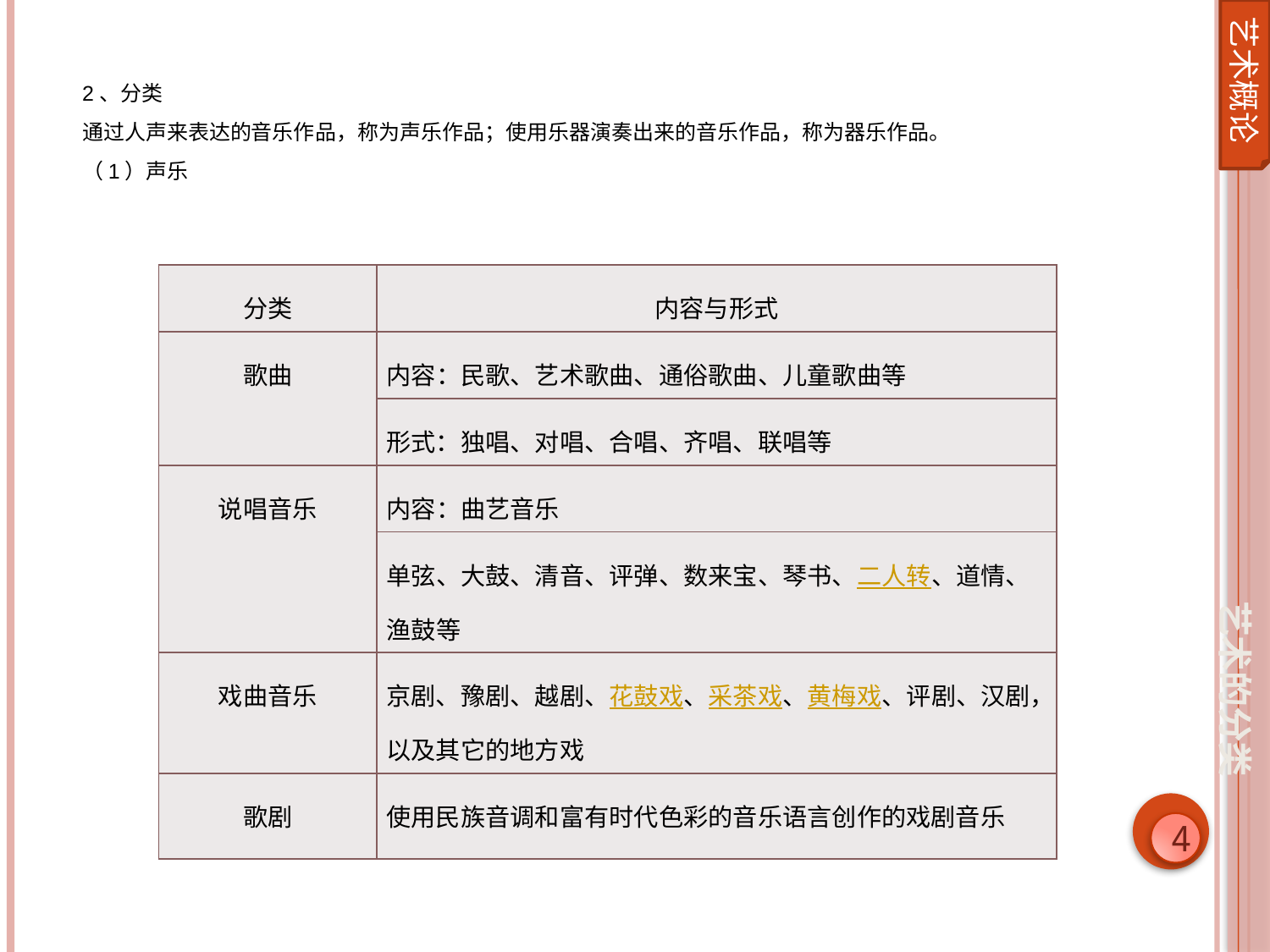

艺术概论
2、分类
通过人声来表达的音乐作品，称为声乐作品；使用乐器演奏出来的音乐作品，称为器乐作品。
（1）声乐
| 分类 | 内容与形式 |
| --- | --- |
| 歌曲 | 内容：民歌、艺术歌曲、通俗歌曲、儿童歌曲等 |
|  | 形式：独唱、对唱、合唱、齐唱、联唱等 |
| 说唱音乐 | 内容：曲艺音乐 |
|  | 单弦、大鼓、清音、评弹、数来宝、琴书、二人转、道情、渔鼓等 |
| 戏曲音乐 | 京剧、豫剧、越剧、花鼓戏、采茶戏、黄梅戏、评剧、汉剧，以及其它的地方戏 |
| 歌剧 | 使用民族音调和富有时代色彩的音乐语言创作的戏剧音乐 |
艺术的分类
4